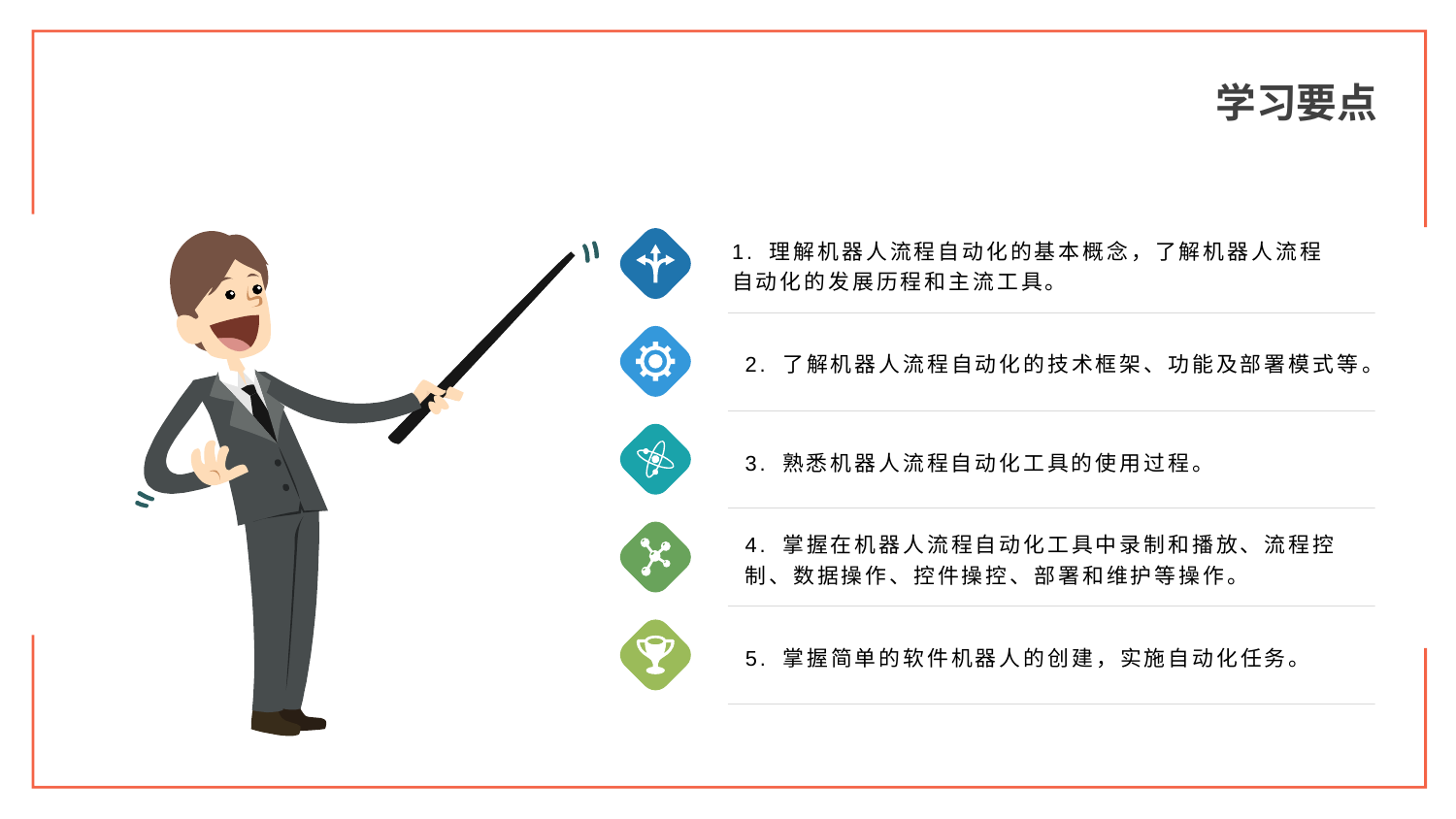

学习要点
1. 理解机器人流程自动化的基本概念，了解机器人流程自动化的发展历程和主流工具。

2. 了解机器人流程自动化的技术框架、功能及部署模式等。

3. 熟悉机器人流程自动化工具的使用过程。

4. 掌握在机器人流程自动化工具中录制和播放、流程控制、数据操作、控件操控、部署和维护等操作。

5. 掌握简单的软件机器人的创建，实施自动化任务。